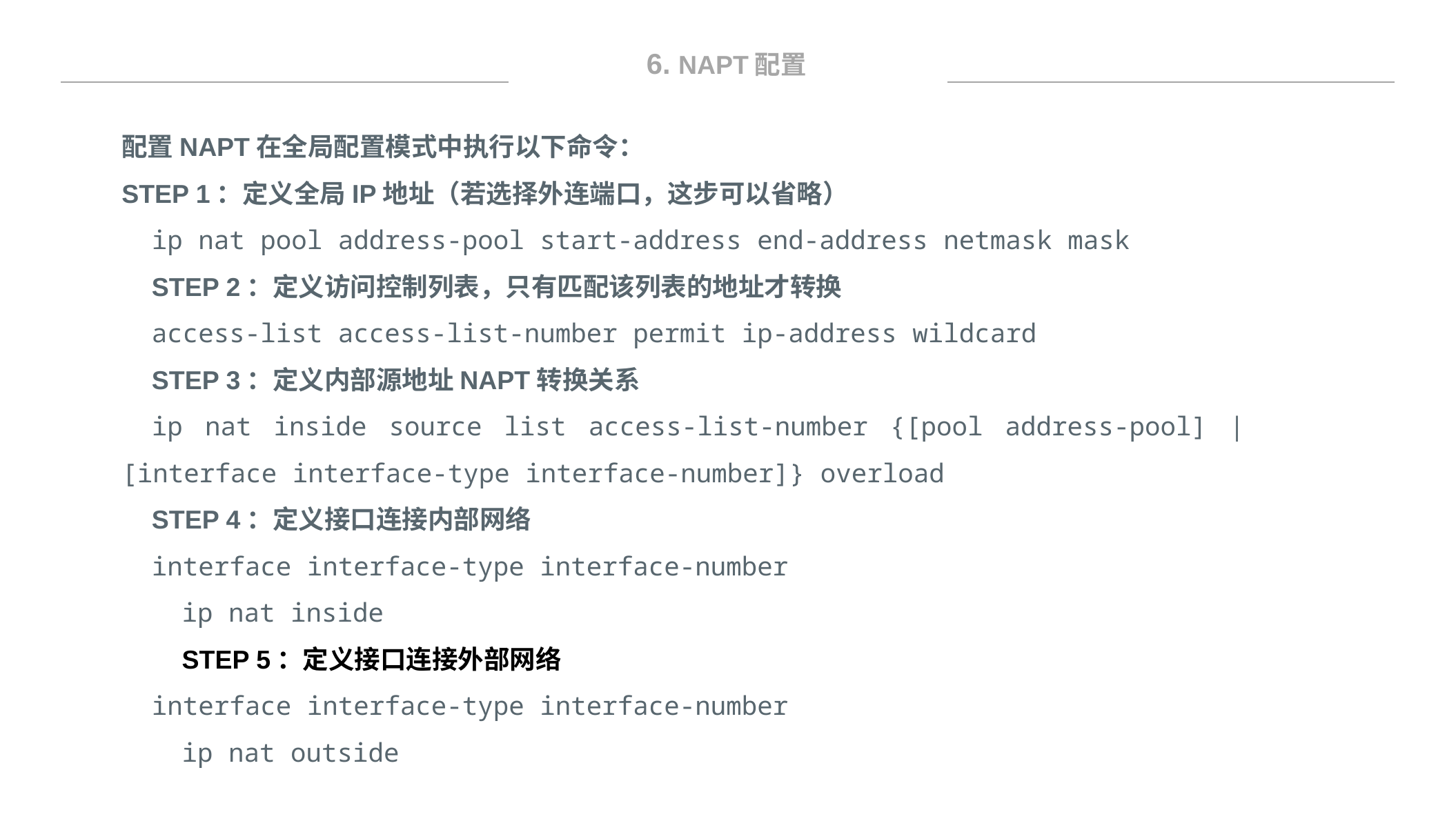

6. NAPT配置
配置NAPT在全局配置模式中执行以下命令：
STEP 1：定义全局IP地址（若选择外连端口，这步可以省略）
ip nat pool address-pool start-address end-address netmask mask
STEP 2：定义访问控制列表，只有匹配该列表的地址才转换
access-list access-list-number permit ip-address wildcard
STEP 3：定义内部源地址NAPT转换关系
ip nat inside source list access-list-number {[pool address-pool] | [interface interface-type interface-number]} overload
STEP 4：定义接口连接内部网络
interface interface-type interface-number
ip nat inside
STEP 5：定义接口连接外部网络
interface interface-type interface-number
ip nat outside